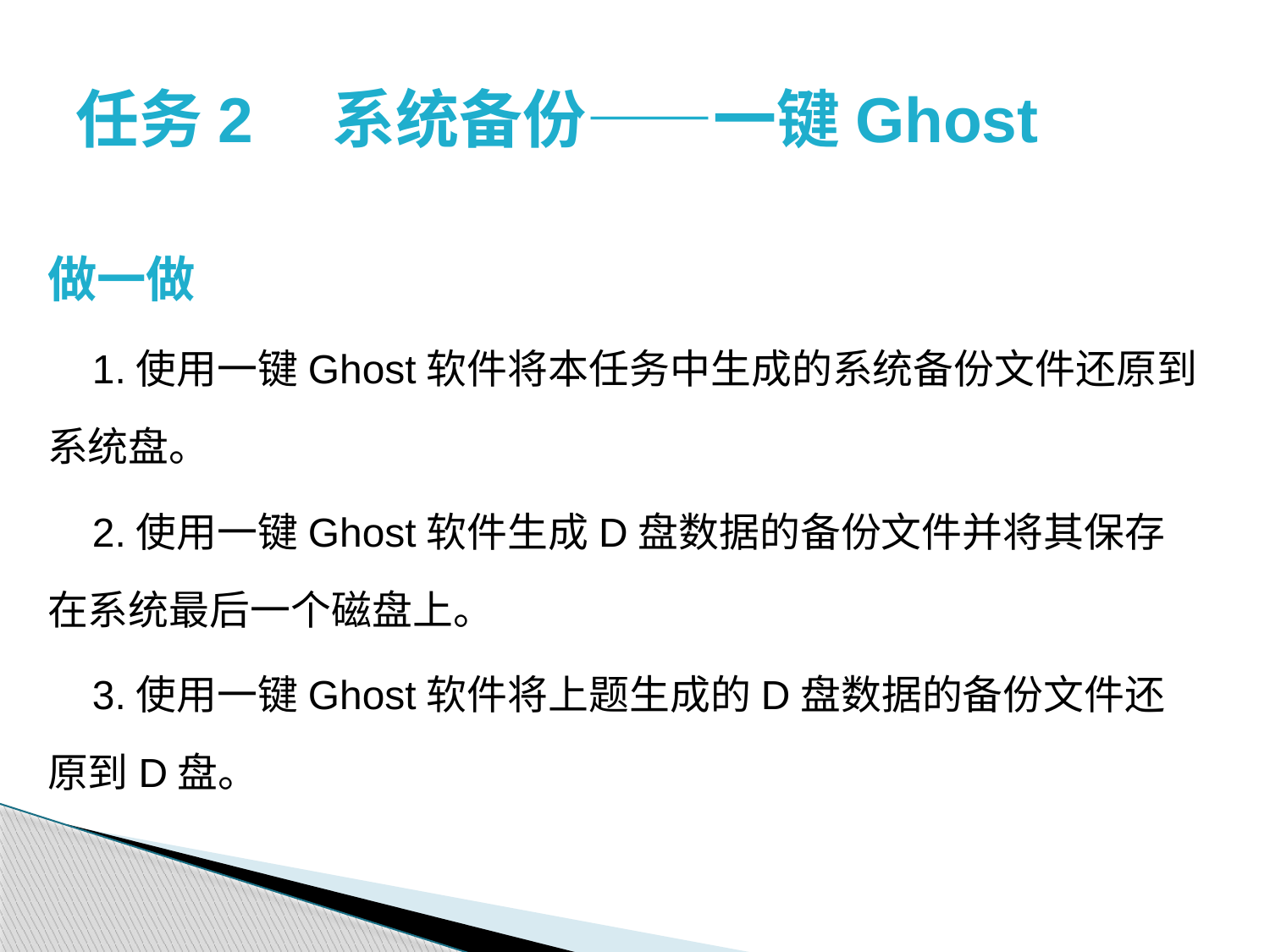

# 任务2　系统备份——一键Ghost
做一做
    1.使用一键Ghost软件将本任务中生成的系统备份文件还原到系统盘。
    2.使用一键Ghost软件生成D盘数据的备份文件并将其保存在系统最后一个磁盘上。
    3.使用一键Ghost软件将上题生成的D盘数据的备份文件还原到D盘。